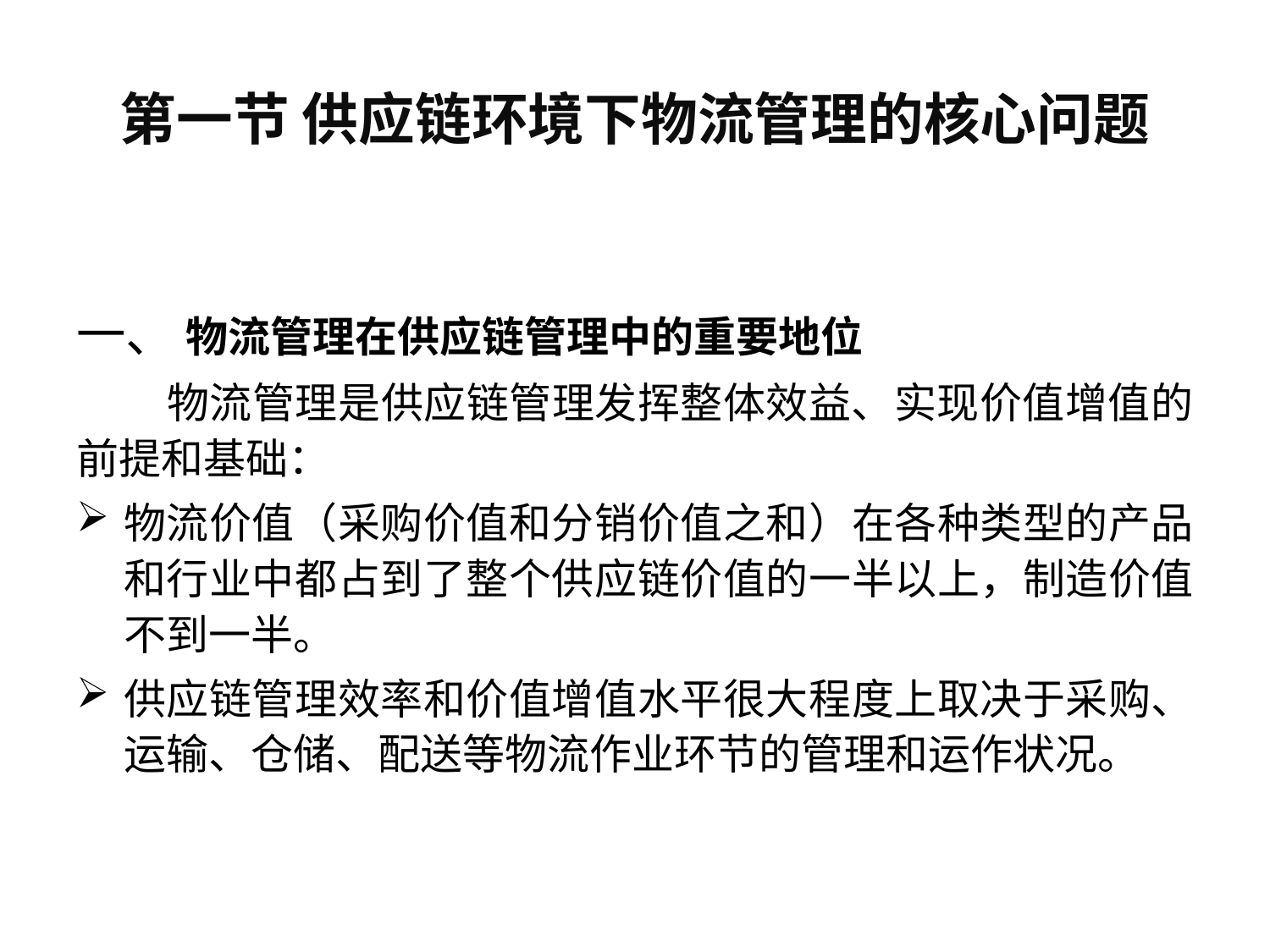

# 第一节 供应链环境下物流管理的核心问题

一、 物流管理在供应链管理中的重要地位
        物流管理是供应链管理发挥整体效益、实现价值增值的前提和基础：
物流价值（采购价值和分销价值之和）在各种类型的产品和行业中都占到了整个供应链价值的一半以上，制造价值不到一半。
供应链管理效率和价值增值水平很大程度上取决于采购、运输、仓储、配送等物流作业环节的管理和运作状况。